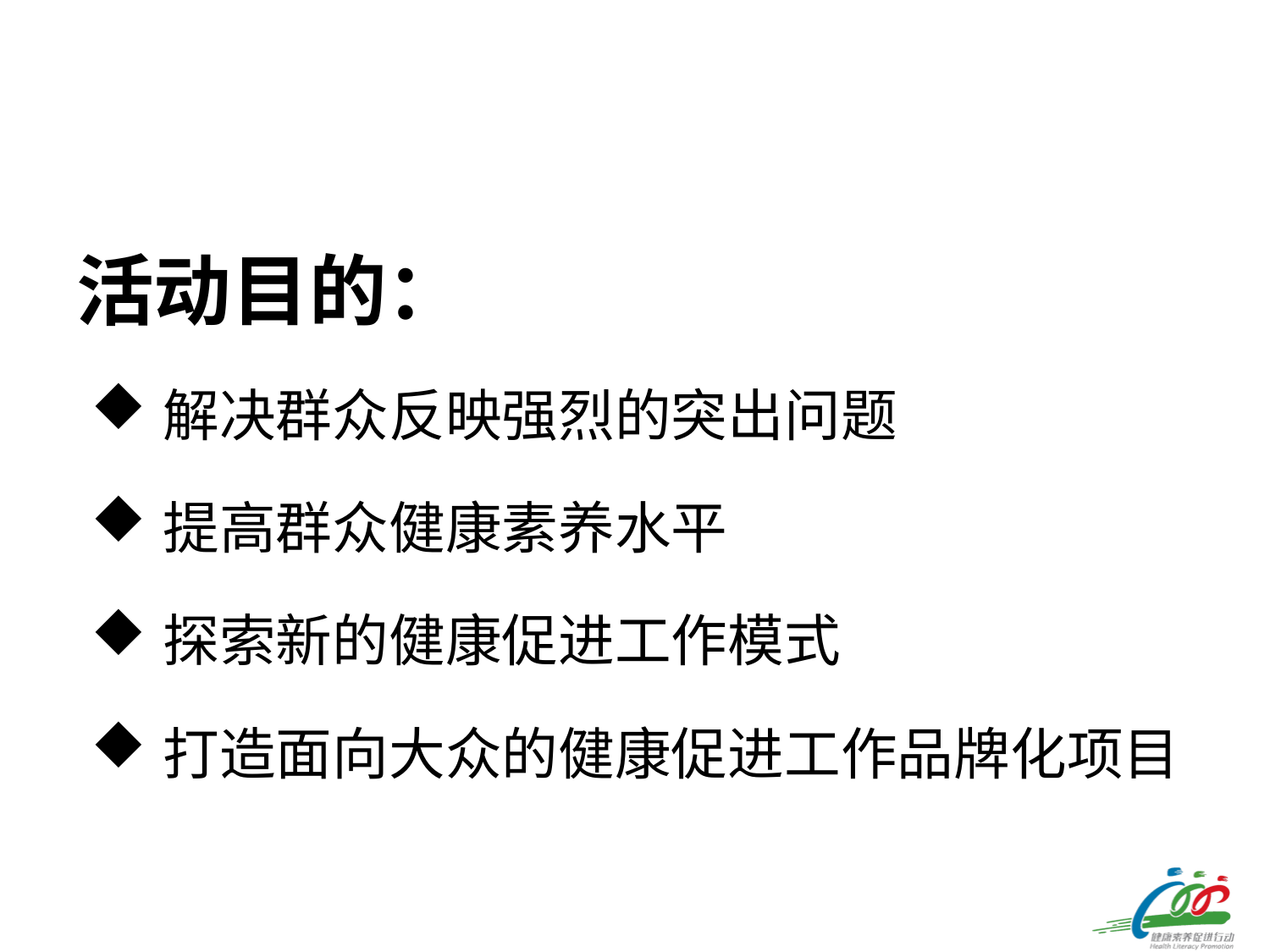

活动目的：
解决群众反映强烈的突出问题
提高群众健康素养水平
探索新的健康促进工作模式
打造面向大众的健康促进工作品牌化项目